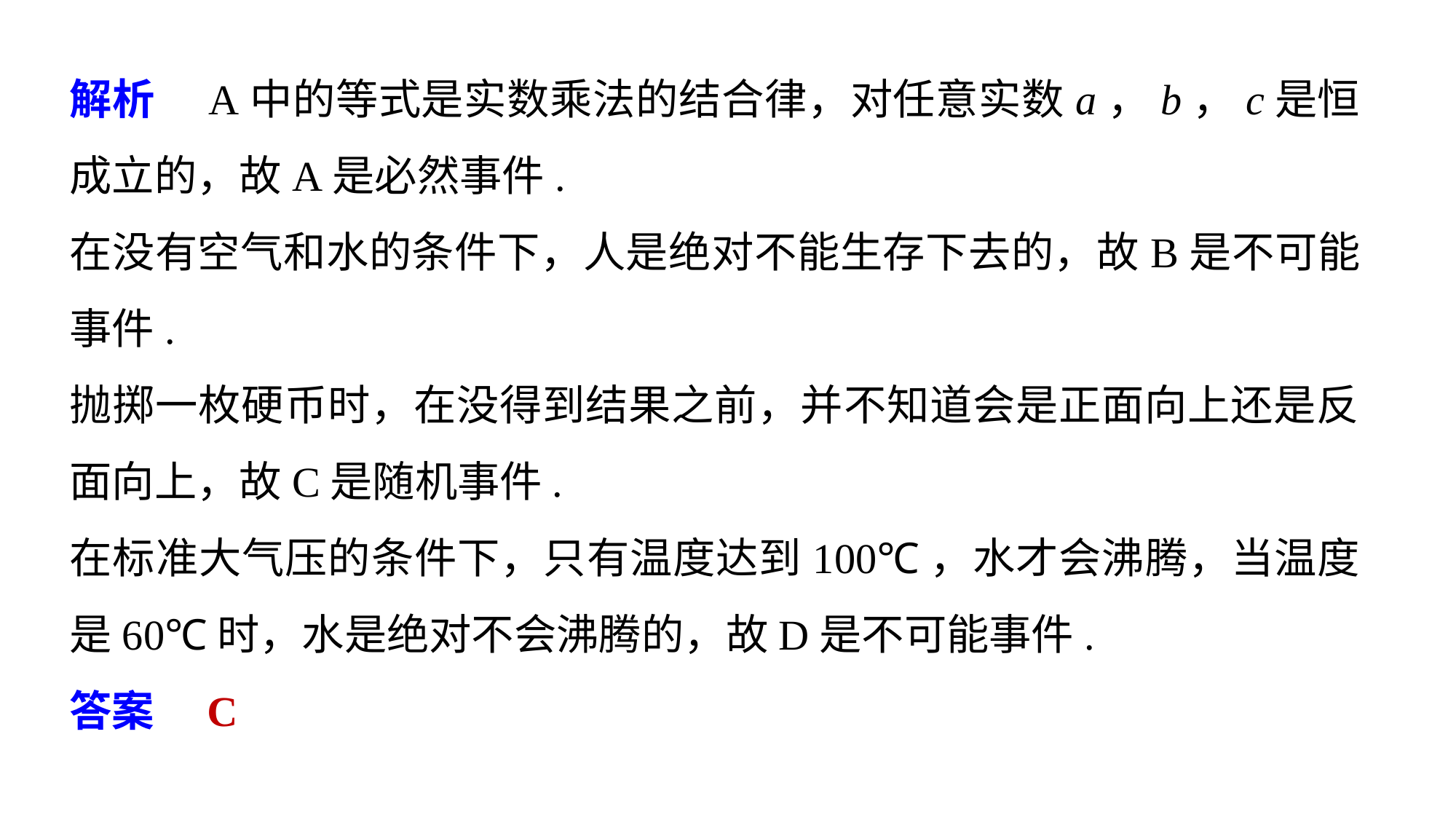

解析　A中的等式是实数乘法的结合律，对任意实数a，b，c是恒成立的，故A是必然事件.
在没有空气和水的条件下，人是绝对不能生存下去的，故B是不可能事件.
抛掷一枚硬币时，在没得到结果之前，并不知道会是正面向上还是反面向上，故C是随机事件.
在标准大气压的条件下，只有温度达到100℃，水才会沸腾，当温度是60℃时，水是绝对不会沸腾的，故D是不可能事件.
答案　C